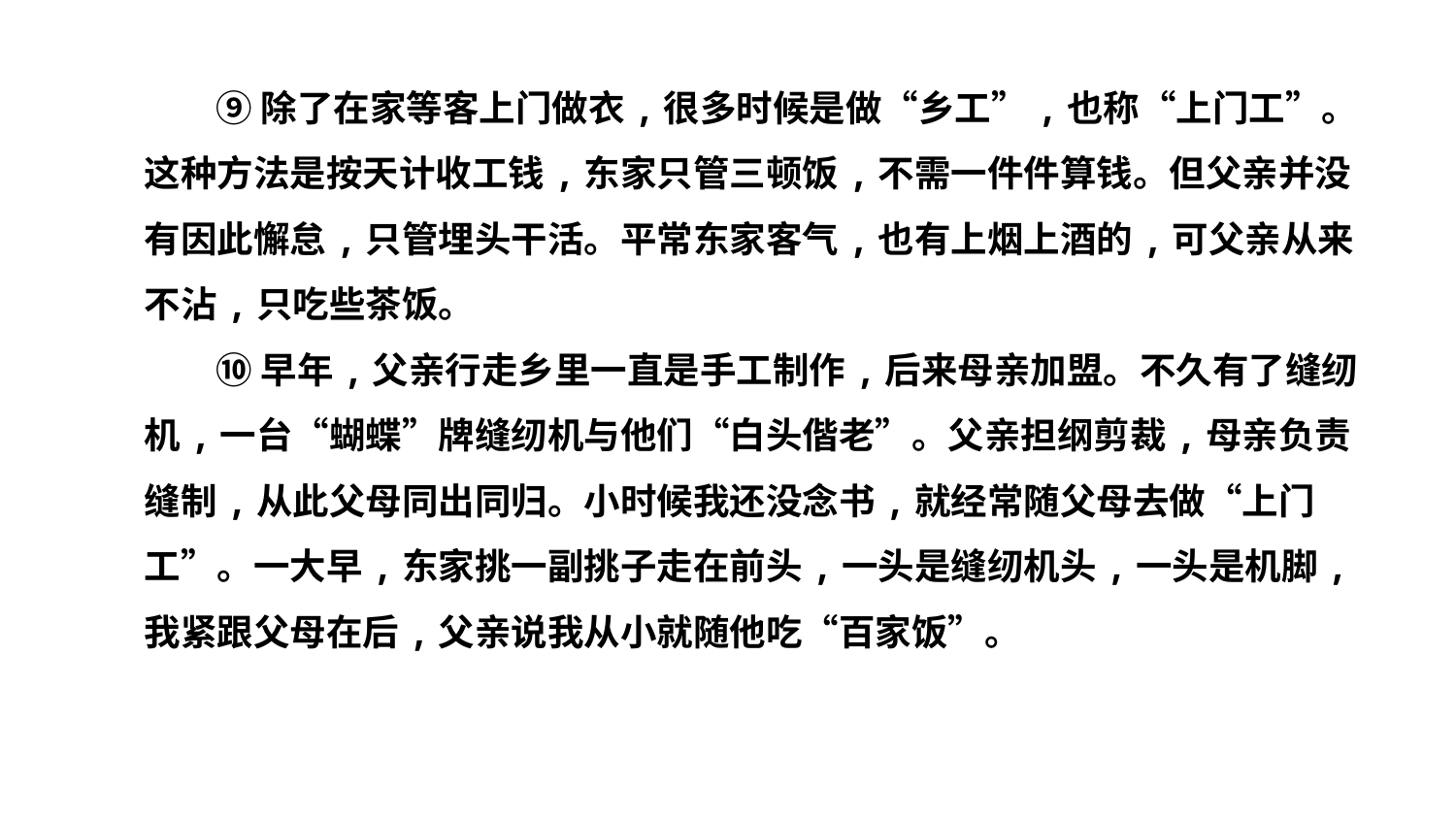

⑨除了在家等客上门做衣,很多时候是做“乡工”,也称“上门工”。这种方法是按天计收工钱,东家只管三顿饭,不需一件件算钱。但父亲并没有因此懈怠,只管埋头干活。平常东家客气,也有上烟上酒的,可父亲从来不沾,只吃些茶饭。
⑩早年,父亲行走乡里一直是手工制作,后来母亲加盟。不久有了缝纫机,一台“蝴蝶”牌缝纫机与他们“白头偕老”。父亲担纲剪裁,母亲负责缝制,从此父母同出同归。小时候我还没念书,就经常随父母去做“上门工”。一大早,东家挑一副挑子走在前头,一头是缝纫机头,一头是机脚,我紧跟父母在后,父亲说我从小就随他吃“百家饭”。